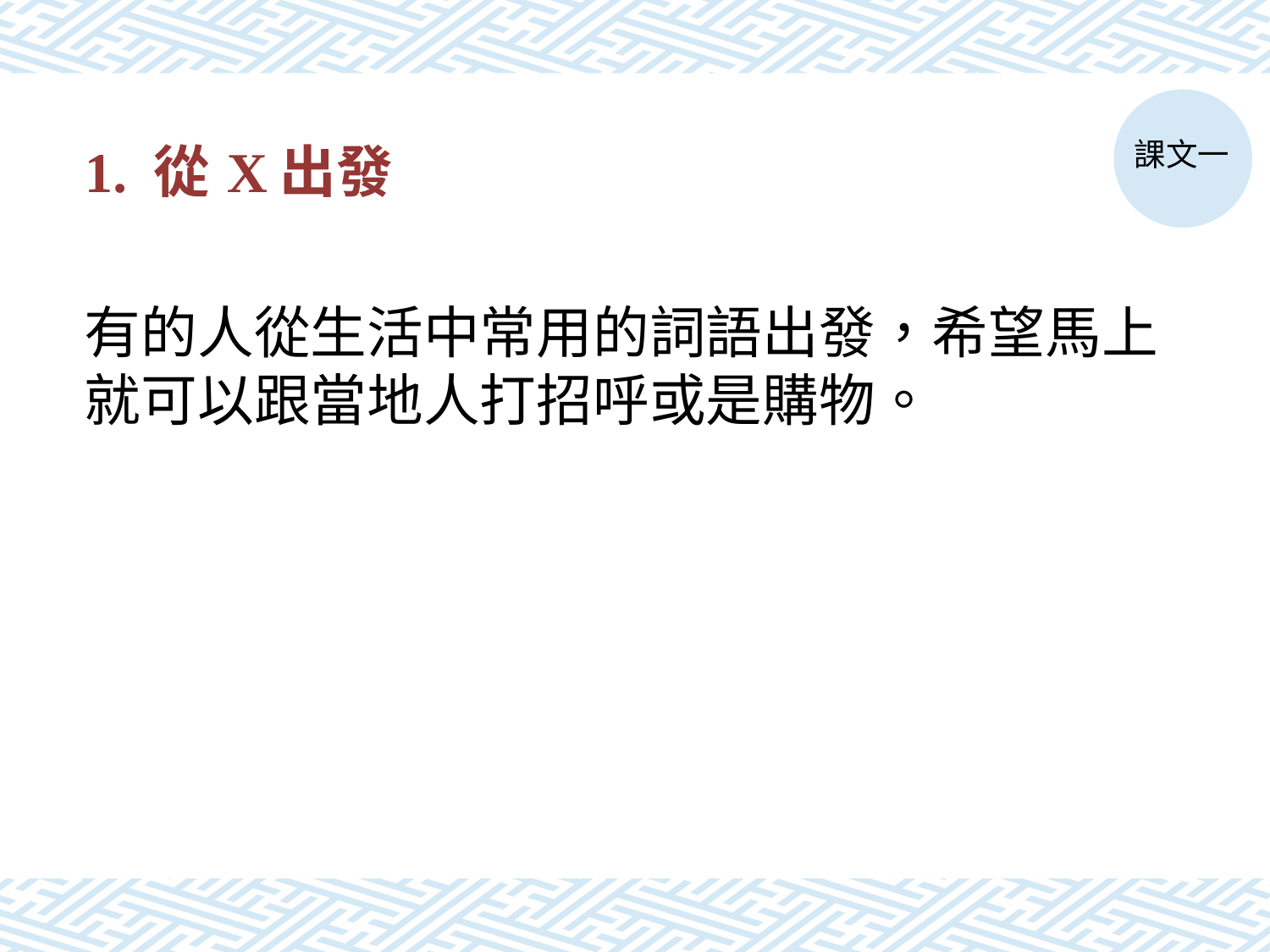

# 1. 從X出發
課文一

有的人從生活中常用的詞語出發，希望馬上就可以跟當地人打招呼或是購物。